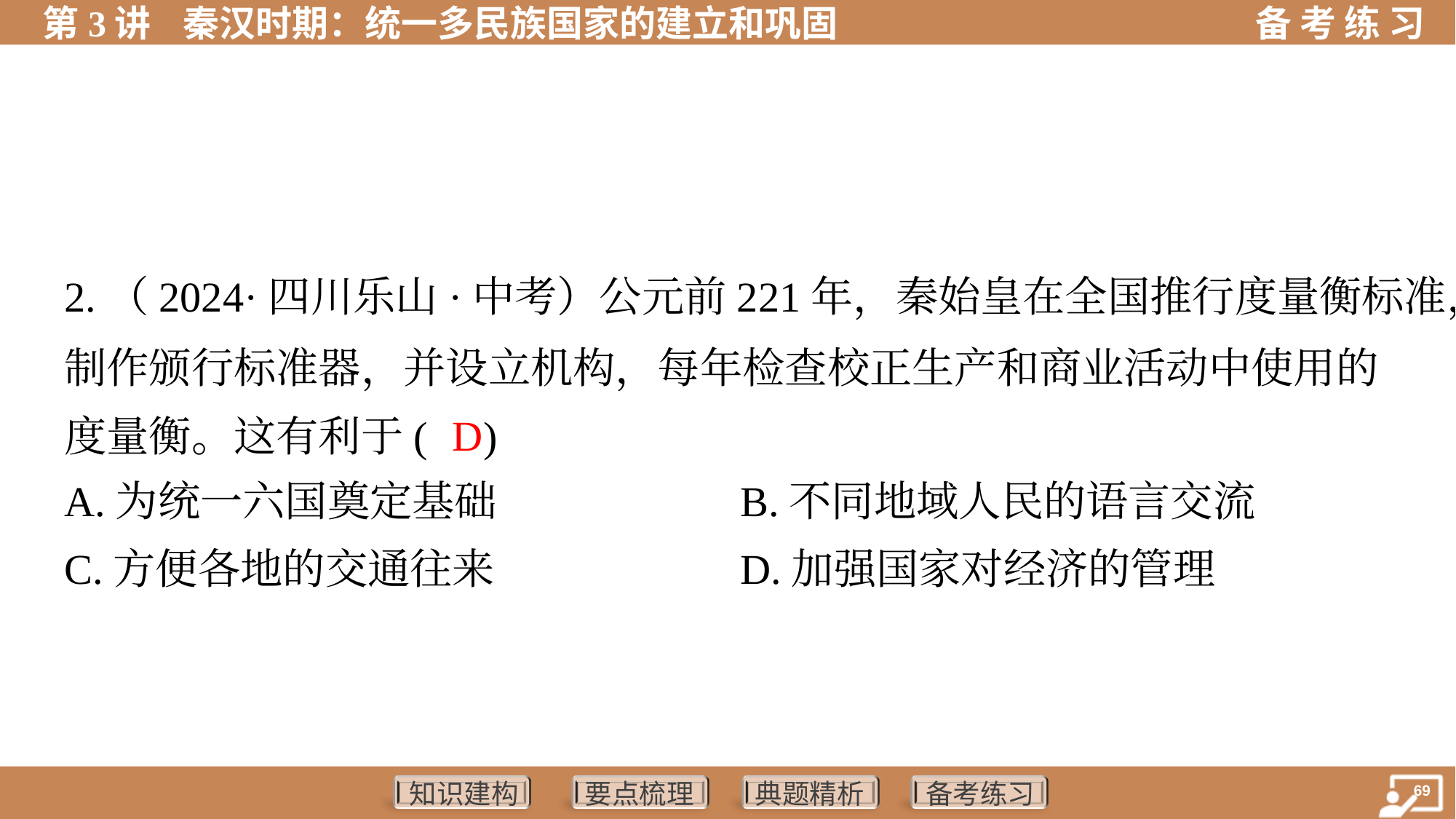

2.（2024·四川乐山·中考）公元前221年，秦始皇在全国推行度量衡标准，
制作颁行标准器，并设立机构，每年检查校正生产和商业活动中使用的
度量衡。这有利于(     )
D
A.为统一六国奠定基础	B.不同地域人民的语言交流
C.方便各地的交通往来	D.加强国家对经济的管理